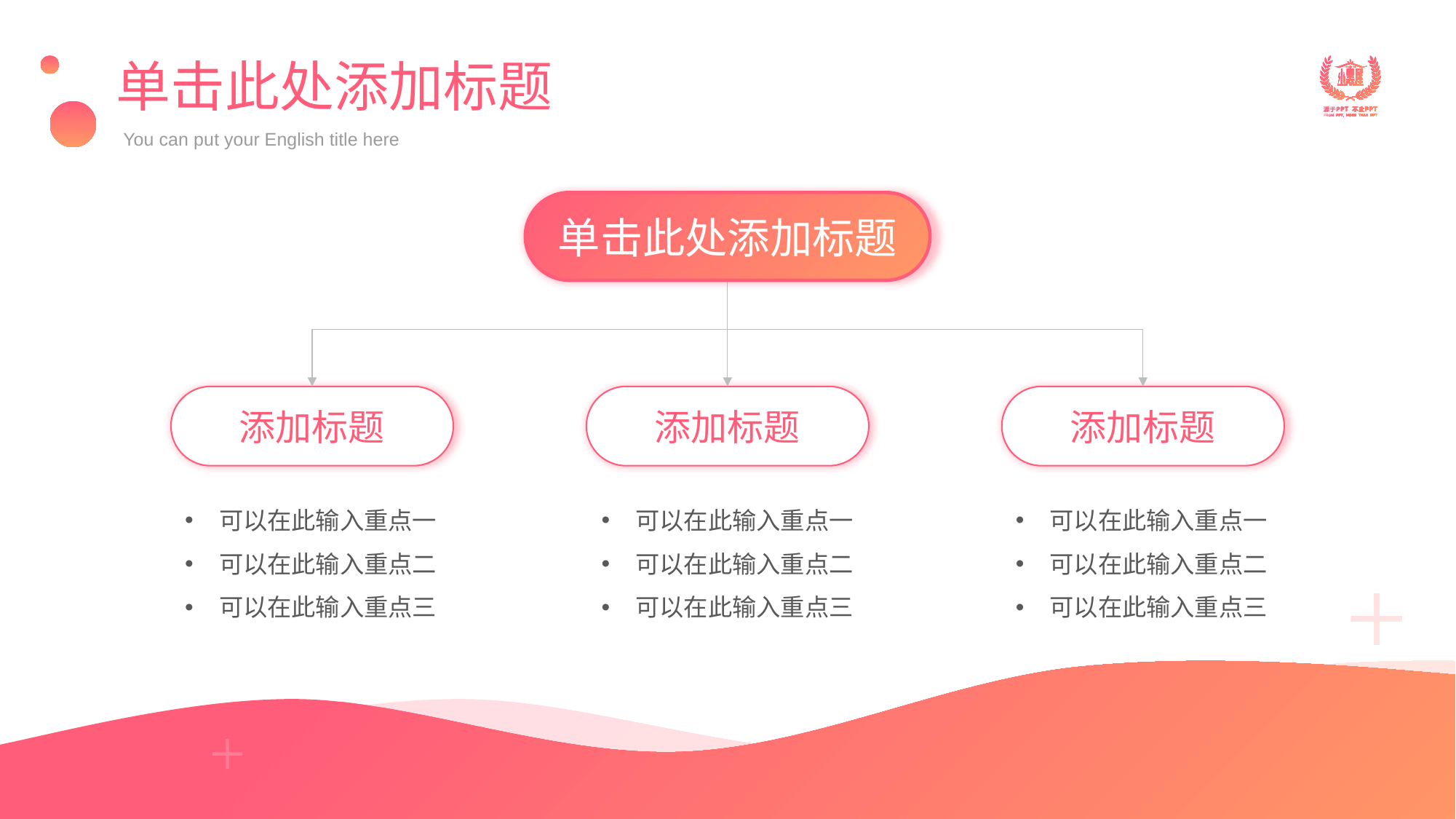

# 单击此处添加标题
You can put your English title here

单击此处添加标题
添加标题
添加标题
添加标题
可以在此输入重点一
可以在此输入重点二
可以在此输入重点三
可以在此输入重点一
可以在此输入重点二
可以在此输入重点三
可以在此输入重点一
可以在此输入重点二
可以在此输入重点三